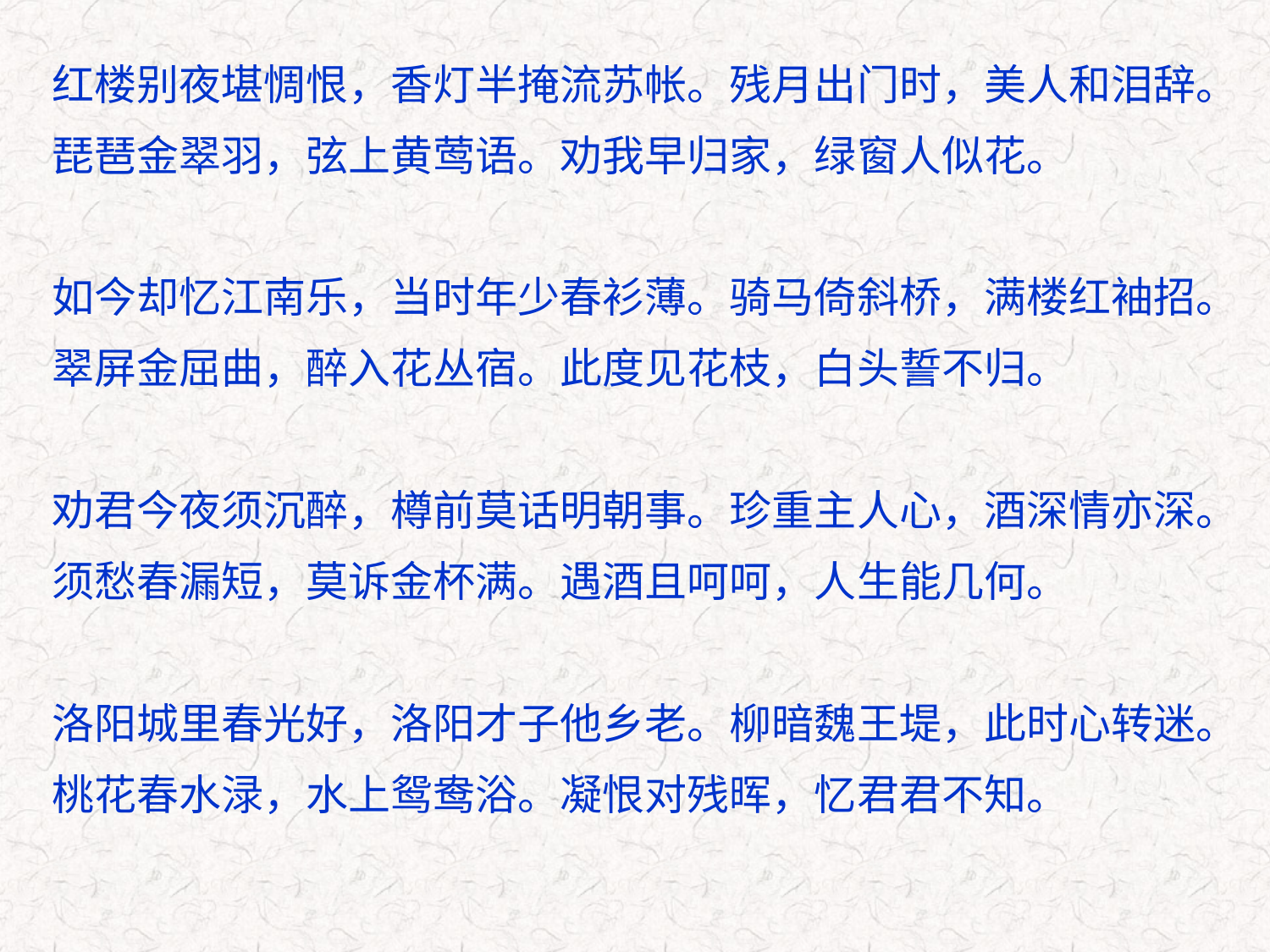

红楼别夜堪惆恨，香灯半掩流苏帐。残月出门时，美人和泪辞。
琵琶金翠羽，弦上黄莺语。劝我早归家，绿窗人似花。

如今却忆江南乐，当时年少春衫薄。骑马倚斜桥，满楼红袖招。
翠屏金屈曲，醉入花丛宿。此度见花枝，白头誓不归。

劝君今夜须沉醉，樽前莫话明朝事。珍重主人心，酒深情亦深。
须愁春漏短，莫诉金杯满。遇酒且呵呵，人生能几何。

洛阳城里春光好，洛阳才子他乡老。柳暗魏王堤，此时心转迷。
桃花春水渌，水上鸳鸯浴。凝恨对残晖，忆君君不知。